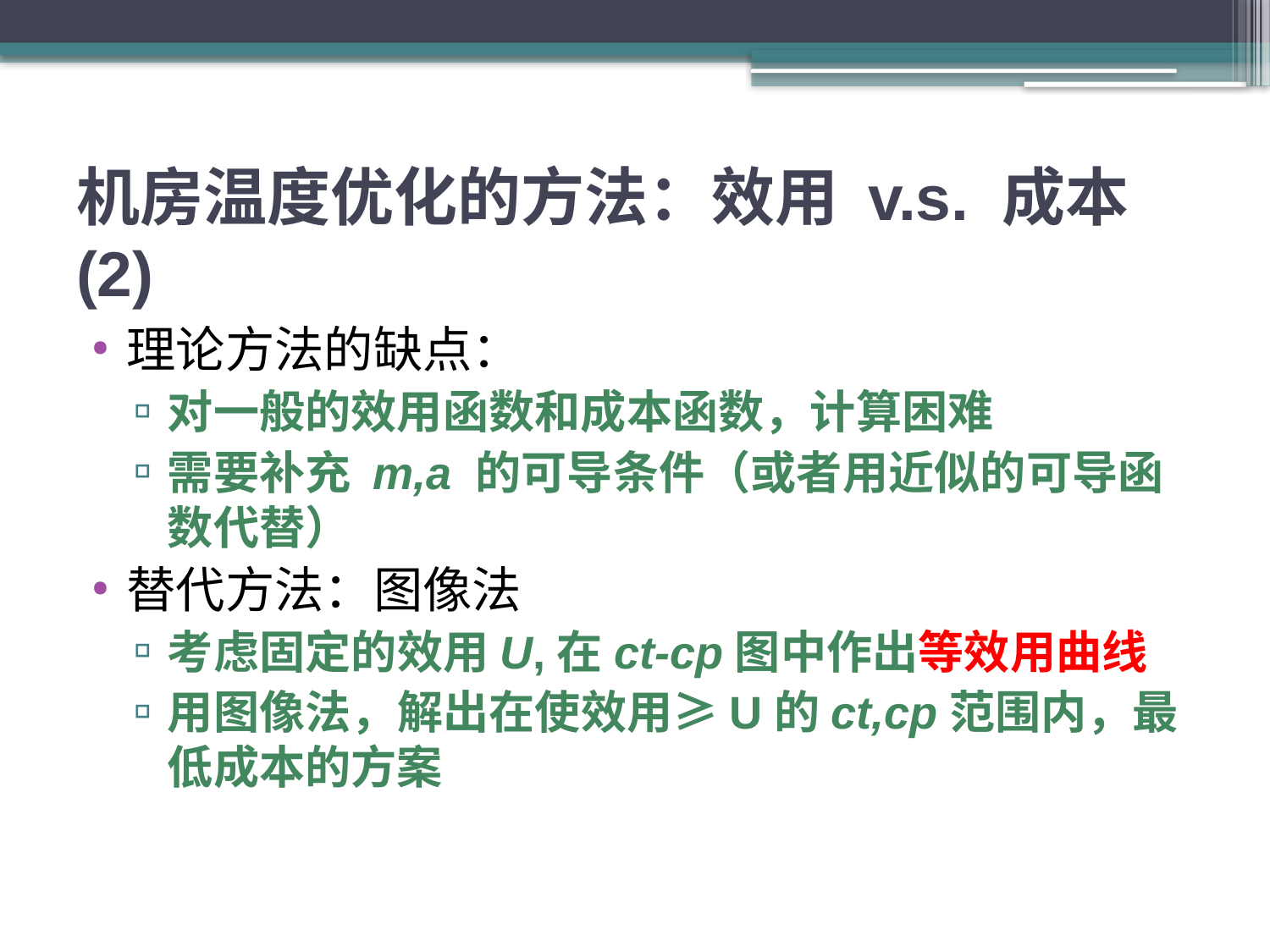

# 机房温度优化的方法：效用 v.s. 成本(2)
理论方法的缺点：
对一般的效用函数和成本函数，计算困难
需要补充 m,a 的可导条件（或者用近似的可导函数代替）
替代方法：图像法
考虑固定的效用U,在ct-cp图中作出等效用曲线
用图像法，解出在使效用≥U的ct,cp范围内，最低成本的方案